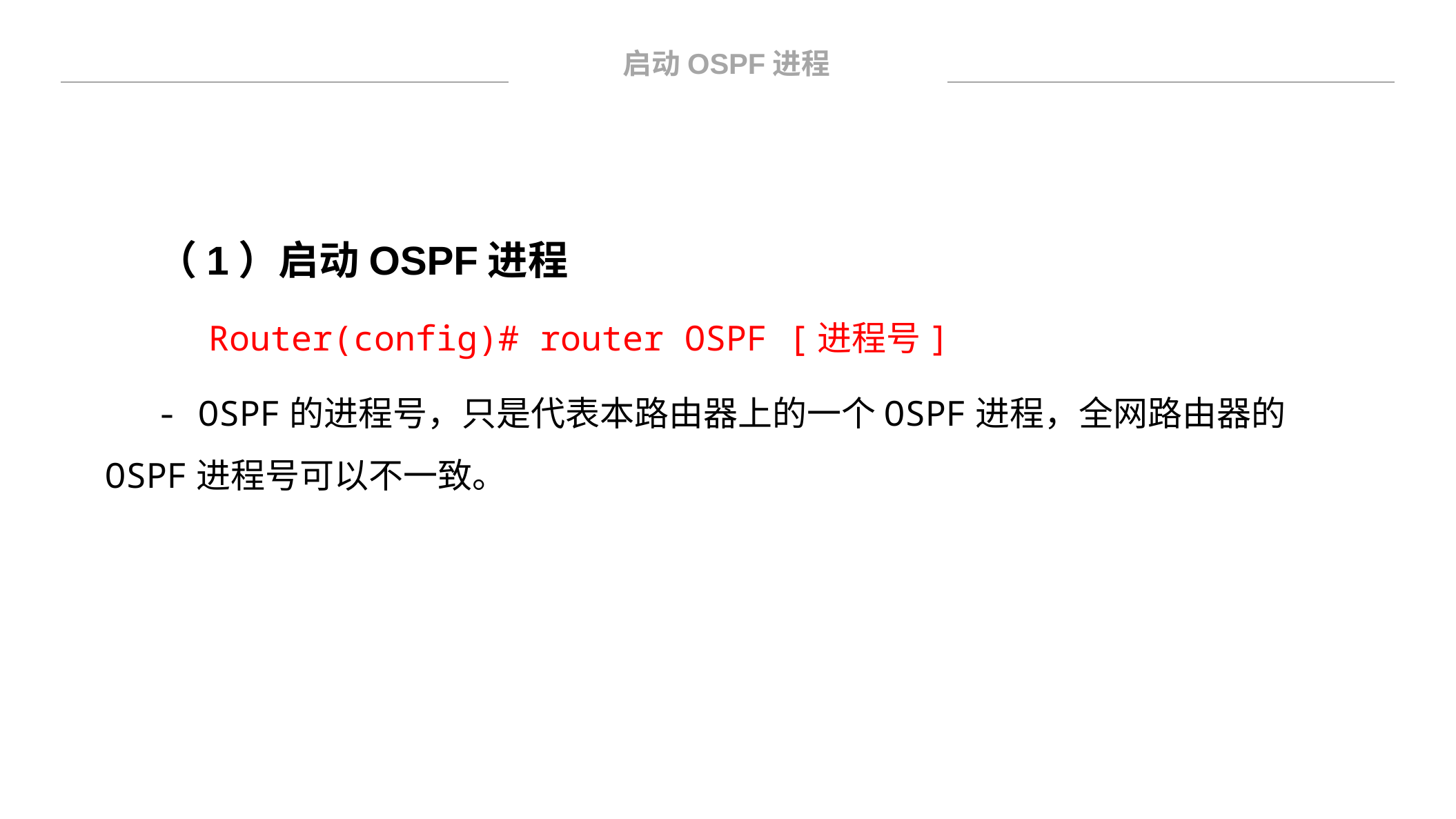

启动OSPF进程
（1）启动OSPF进程
	Router(config)# router OSPF [进程号]
- OSPF的进程号，只是代表本路由器上的一个OSPF进程，全网路由器的OSPF进程号可以不一致。